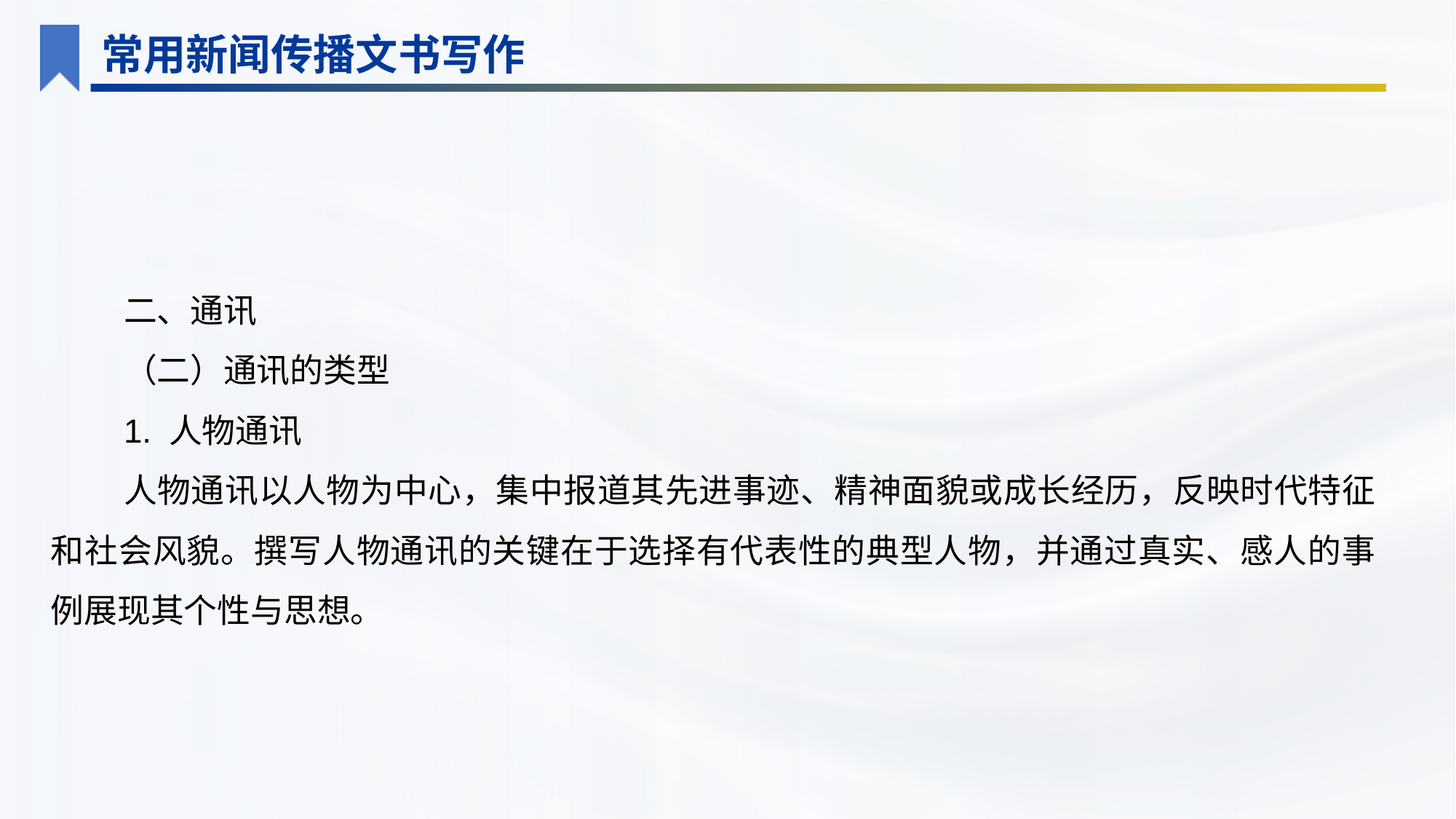

常用新闻传播文书写作
二、通讯
（二）通讯的类型
1. 人物通讯
人物通讯以人物为中心，集中报道其先进事迹、精神面貌或成长经历，反映时代特征和社会风貌。撰写人物通讯的关键在于选择有代表性的典型人物，并通过真实、感人的事例展现其个性与思想。